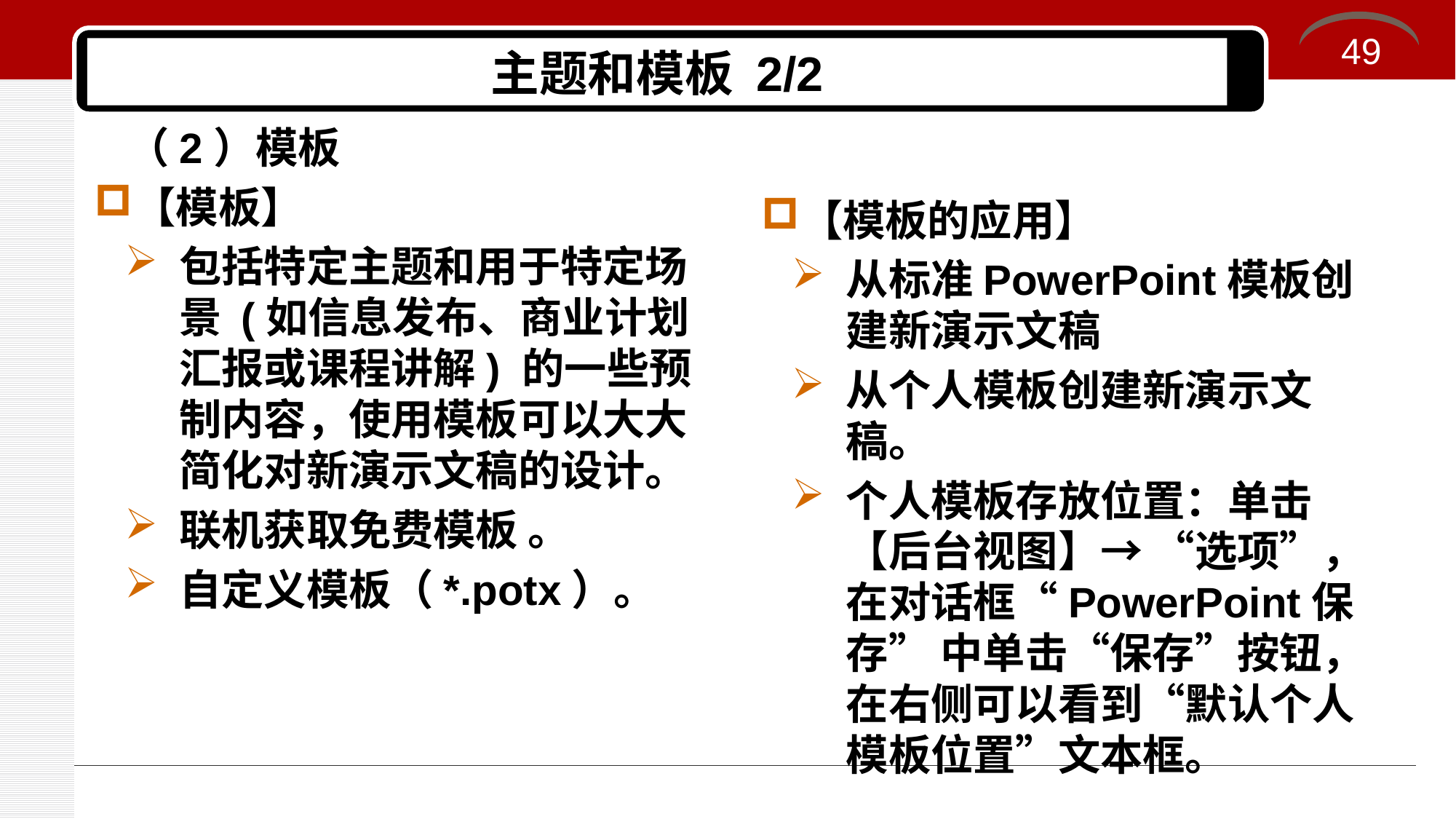

49
# 主题和模板 2/2
（2）模板
【模板】
包括特定主题和用于特定场景 (如信息发布、商业计划汇报或课程讲解) 的一些预制内容，使用模板可以大大简化对新演示文稿的设计。
联机获取免费模板 。
自定义模板（*.potx）。

【模板的应用】
从标准PowerPoint模板创建新演示文稿
从个人模板创建新演示文稿。
个人模板存放位置：单击【后台视图】→ “选项”，在对话框“PowerPoint保存” 中单击“保存”按钮，在右侧可以看到“默认个人模板位置”文本框。